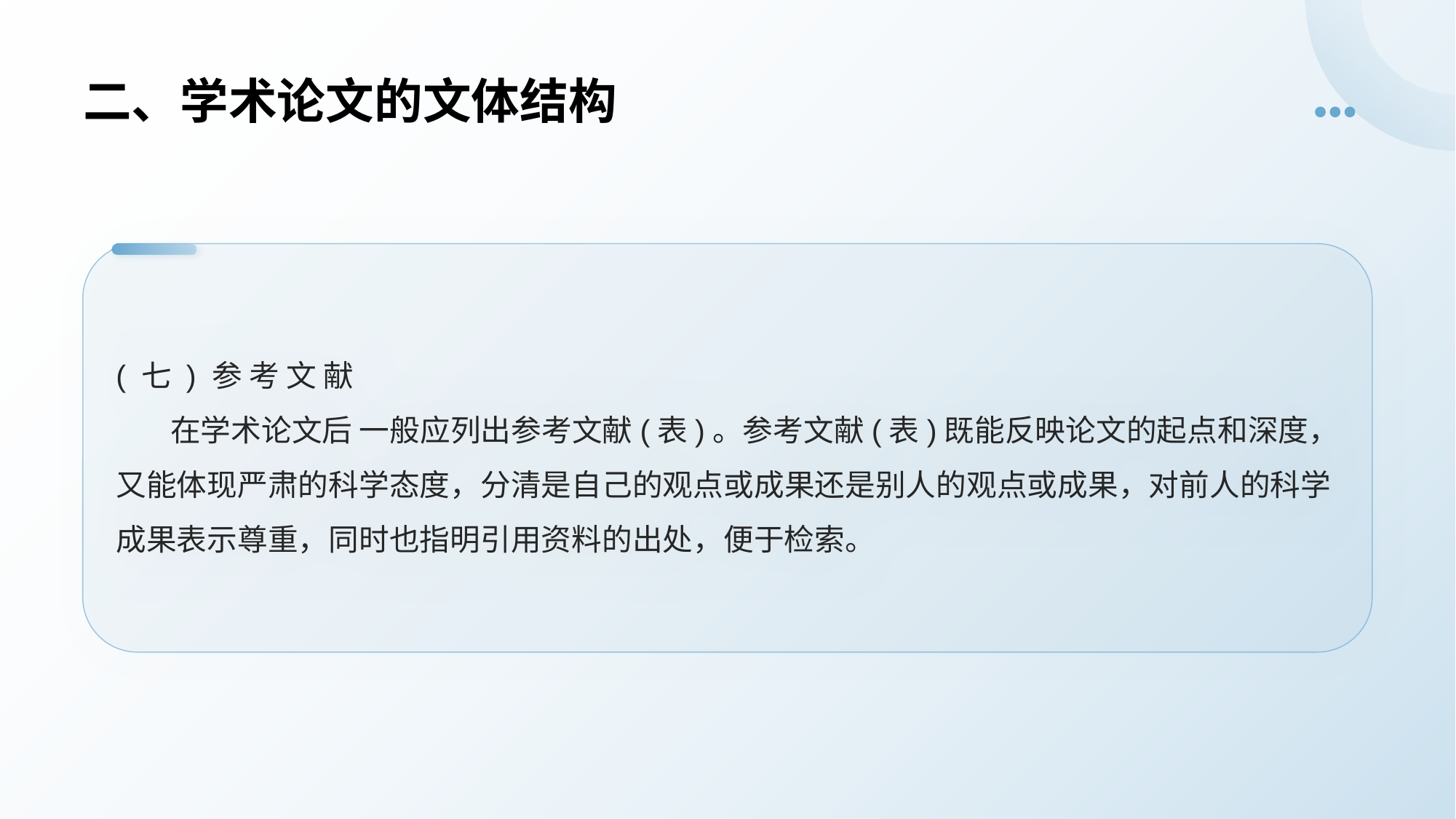

# 二、学术论文的文体结构

( 七 ) 参 考 文 献
       在学术论文后 一般应列出参考文献(表)。参考文献(表)既能反映论文的起点和深度，又能体现严肃的科学态度，分清是自己的观点或成果还是别人的观点或成果，对前人的科学成果表示尊重，同时也指明引用资料的出处，便于检索。